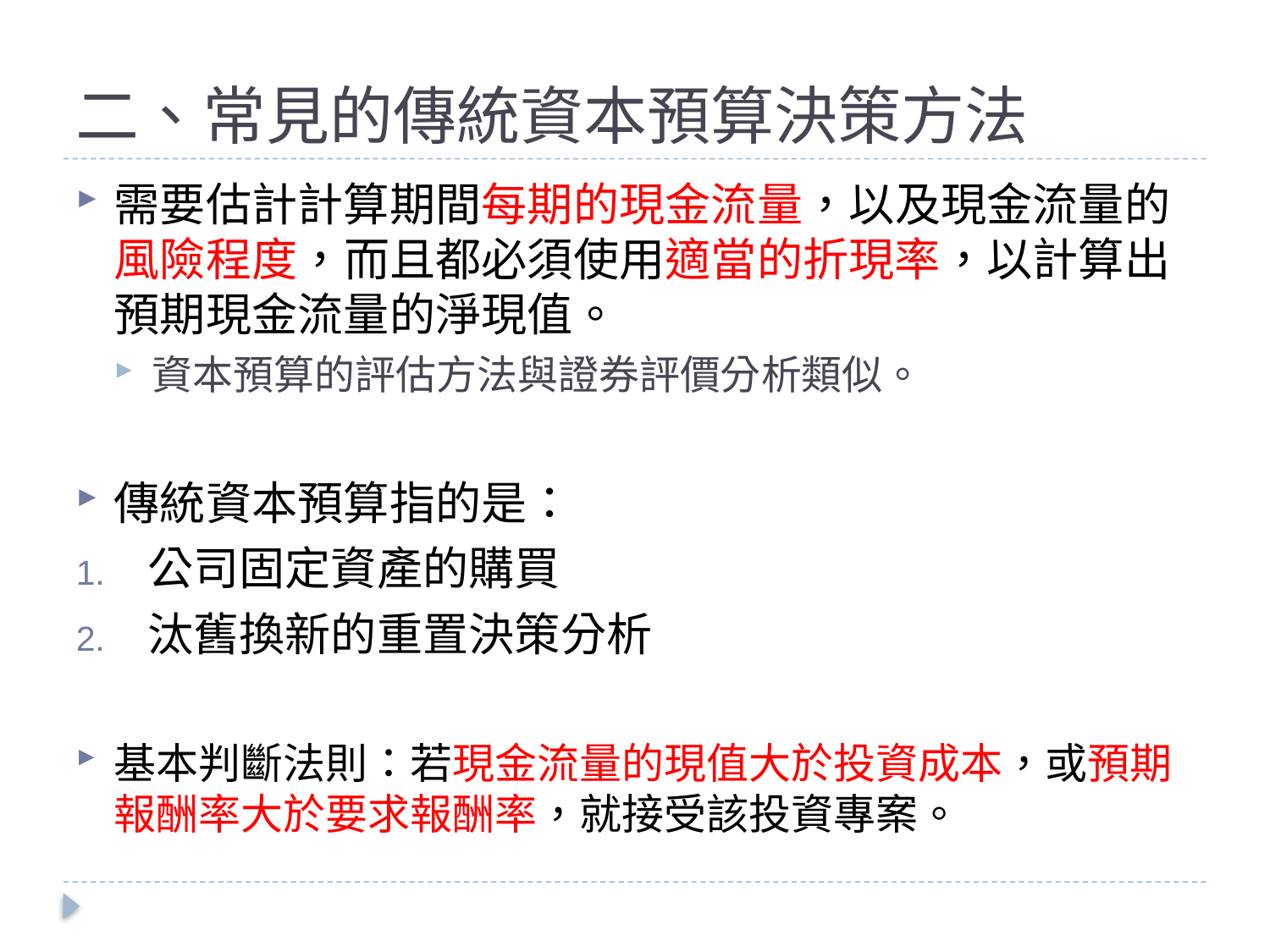

# 二、常見的傳統資本預算決策方法
需要估計計算期間每期的現金流量，以及現金流量的風險程度，而且都必須使用適當的折現率，以計算出預期現金流量的淨現值。
資本預算的評估方法與證券評價分析類似。

傳統資本預算指的是：
公司固定資產的購買
汰舊換新的重置決策分析

基本判斷法則：若現金流量的現值大於投資成本，或預期報酬率大於要求報酬率，就接受該投資專案。